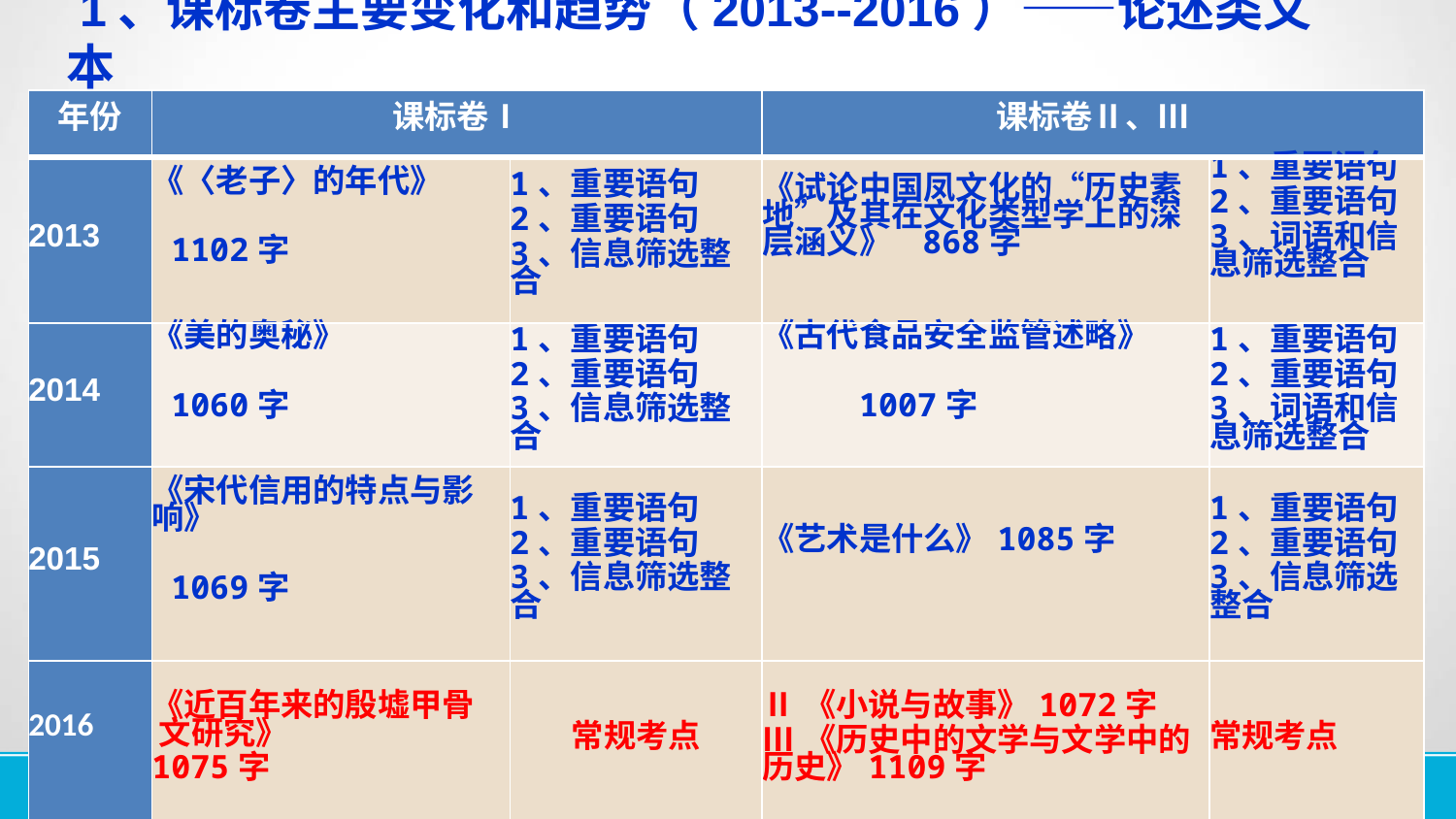

1、课标卷主要变化和趋势（2013--2016）——论述类文本
| 年份 | 课标卷Ⅰ |  | 课标卷Ⅱ、Ⅲ |  |
| --- | --- | --- | --- | --- |
| 2013 | 《〈老子〉的年代》 1102字 | 1、重要语句 2、重要语句 3、信息筛选整合 | 《试论中国凤文化的“历史素地”及其在文化类型学上的深层涵义》 868字 | 1、重要语句 2、重要语句 3、词语和信息筛选整合 |
| 2014 | 《美的奥秘》 1060字 | 1、重要语句 2、重要语句 3、信息筛选整合 | 《古代食品安全监管述略》 1007字 | 1、重要语句 2、重要语句 3、词语和信息筛选整合 |
| 2015 | 《宋代信用的特点与影响》 1069字 | 1、重要语句 2、重要语句 3、信息筛选整合 | 《艺术是什么》1085字 | 1、重要语句 2、重要语句 3、信息筛选整合 |
| 2016 | 《近百年来的殷墟甲骨 文研究》 1075字 | 常规考点 | Ⅱ《小说与故事》1072字 Ⅲ《历史中的文学与文学中的历史》1109字 | 常规考点 |